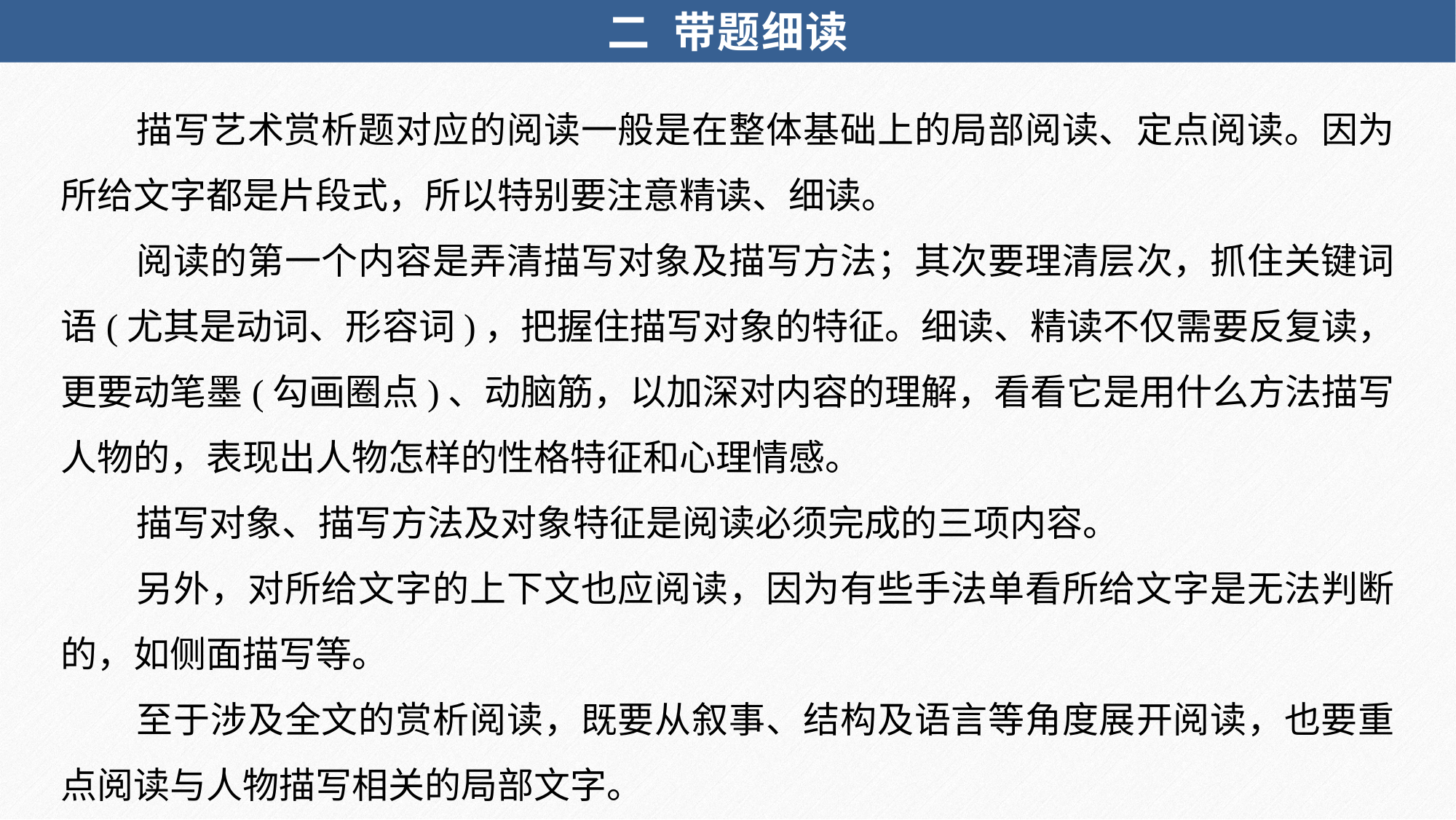

二  带题细读
描写艺术赏析题对应的阅读一般是在整体基础上的局部阅读、定点阅读。因为所给文字都是片段式，所以特别要注意精读、细读。
阅读的第一个内容是弄清描写对象及描写方法；其次要理清层次，抓住关键词语(尤其是动词、形容词)，把握住描写对象的特征。细读、精读不仅需要反复读，更要动笔墨(勾画圈点)、动脑筋，以加深对内容的理解，看看它是用什么方法描写人物的，表现出人物怎样的性格特征和心理情感。
描写对象、描写方法及对象特征是阅读必须完成的三项内容。
另外，对所给文字的上下文也应阅读，因为有些手法单看所给文字是无法判断的，如侧面描写等。
至于涉及全文的赏析阅读，既要从叙事、结构及语言等角度展开阅读，也要重点阅读与人物描写相关的局部文字。